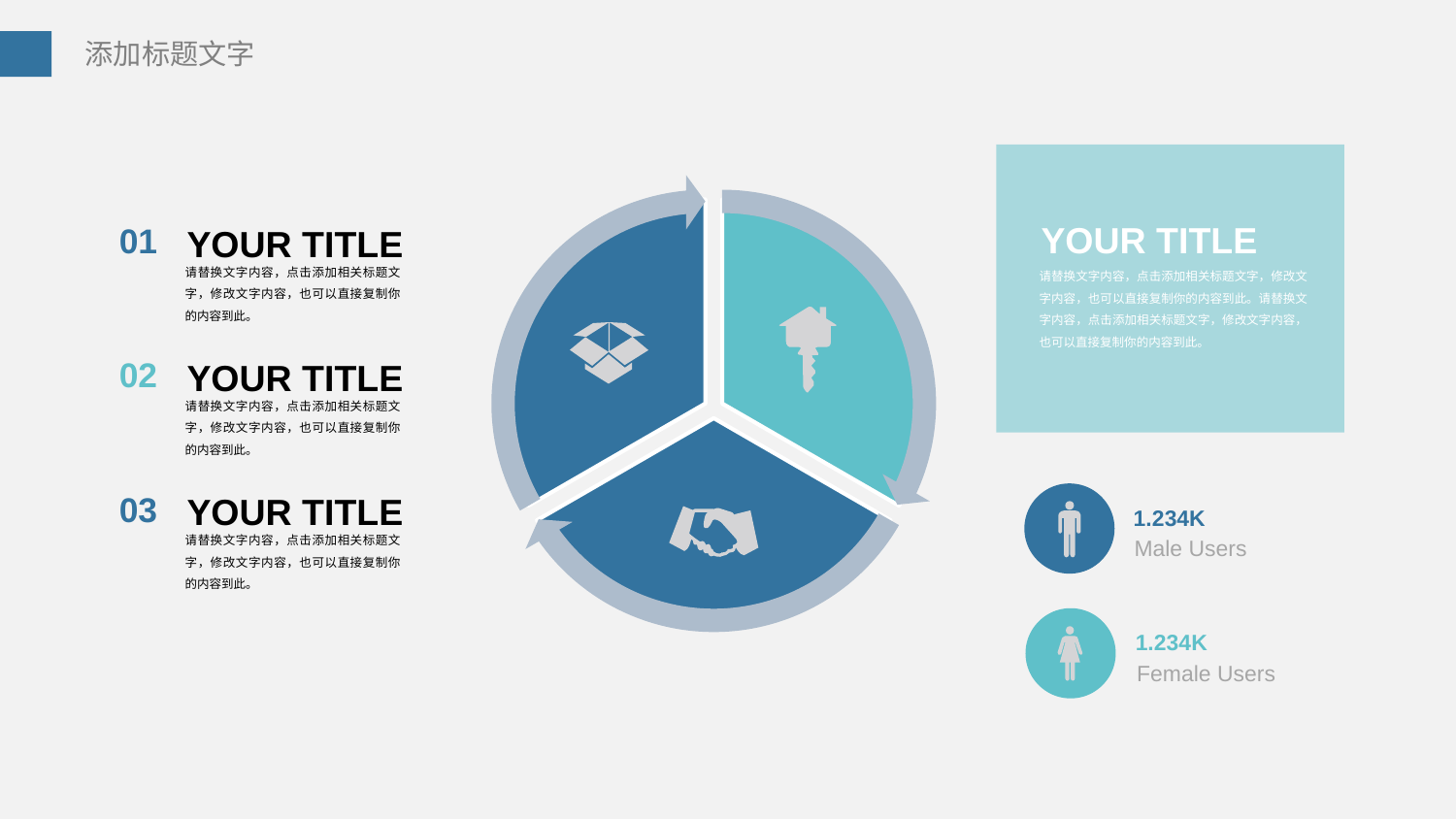

YOUR TITLE
请替换文字内容，点击添加相关标题文字，修改文字内容，也可以直接复制你的内容到此。请替换文字内容，点击添加相关标题文字，修改文字内容，也可以直接复制你的内容到此。

YOUR TITLE
请替换文字内容，点击添加相关标题文字，修改文字内容，也可以直接复制你的内容到此。
01

YOUR TITLE
请替换文字内容，点击添加相关标题文字，修改文字内容，也可以直接复制你的内容到此。
02
YOUR TITLE
请替换文字内容，点击添加相关标题文字，修改文字内容，也可以直接复制你的内容到此。
03

1.234K

Male Users

1.234K
Female Users